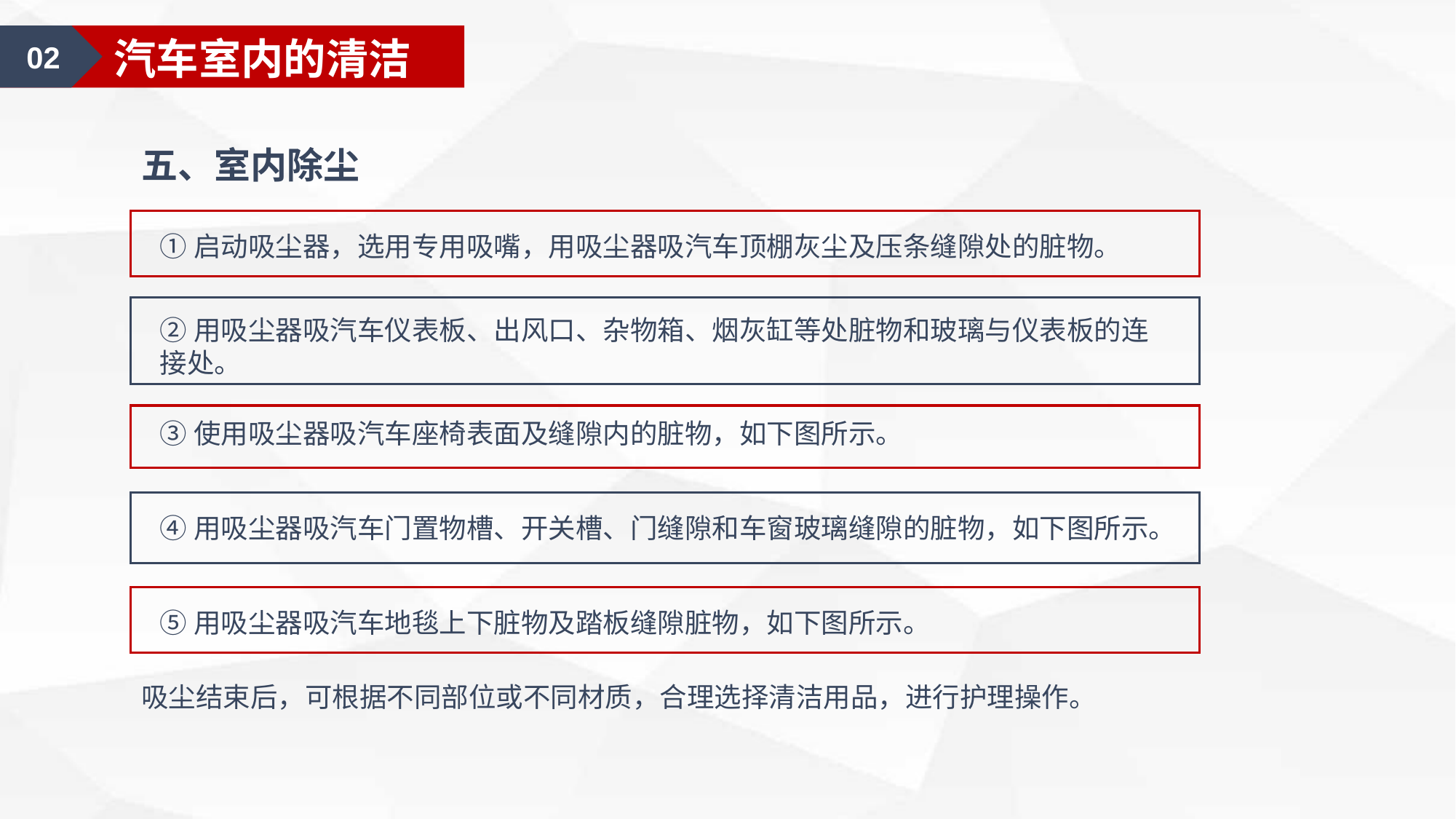

02
汽车室内的清洁
五、室内除尘

①启动吸尘器，选用专用吸嘴，用吸尘器吸汽车顶棚灰尘及压条缝隙处的脏物。

②用吸尘器吸汽车仪表板、出风口、杂物箱、烟灰缸等处脏物和玻璃与仪表板的连接处。

③使用吸尘器吸汽车座椅表面及缝隙内的脏物，如下图所示。

④用吸尘器吸汽车门置物槽、开关槽、门缝隙和车窗玻璃缝隙的脏物，如下图所示。

⑤用吸尘器吸汽车地毯上下脏物及踏板缝隙脏物，如下图所示。
吸尘结束后，可根据不同部位或不同材质，合理选择清洁用品，进行护理操作。